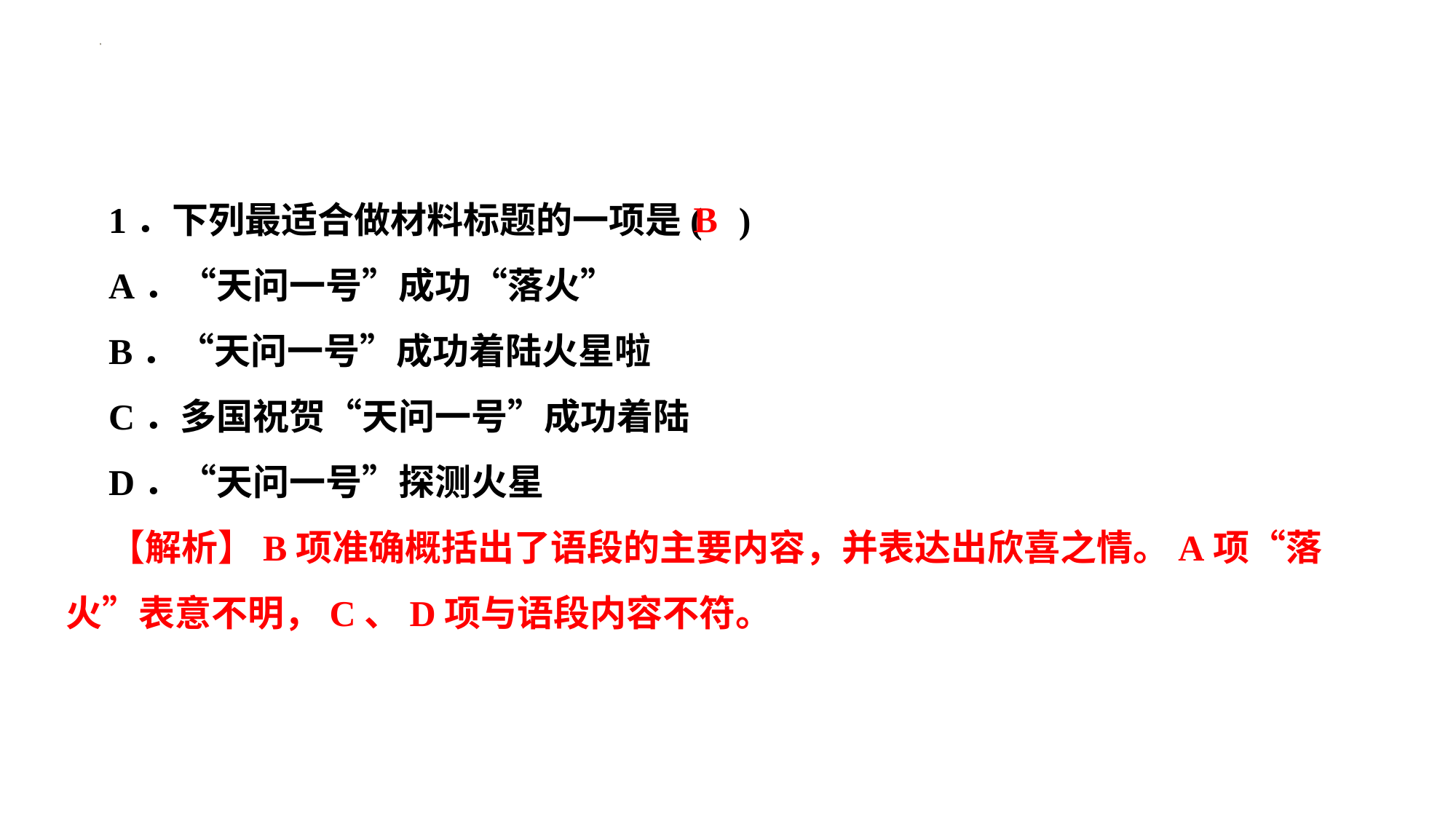

1．下列最适合做材料标题的一项是(    )
A．“天问一号”成功“落火”
B．“天问一号”成功着陆火星啦
C．多国祝贺“天问一号”成功着陆
D．“天问一号”探测火星
【解析】B项准确概括出了语段的主要内容，并表达出欣喜之情。A项“落火”表意不明，C、D项与语段内容不符。
B